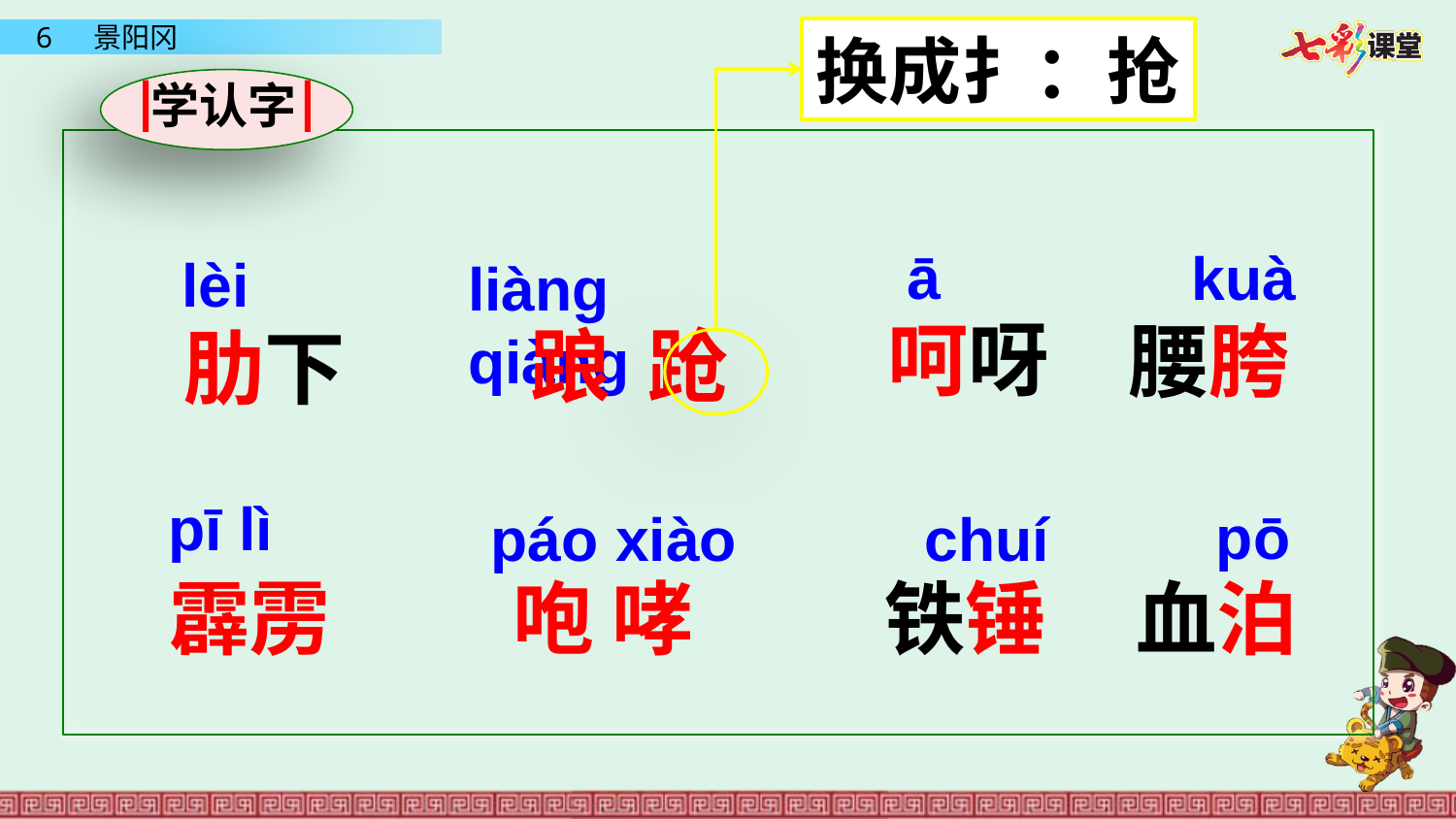

换成扌：抢

学认字

ā
kuà
lèi
liànɡ   qiànɡ
呵呀
腰胯
踉  跄
肋下

pī lì
pō
chuí
páo xiào
咆 哮
铁锤
血泊
霹雳